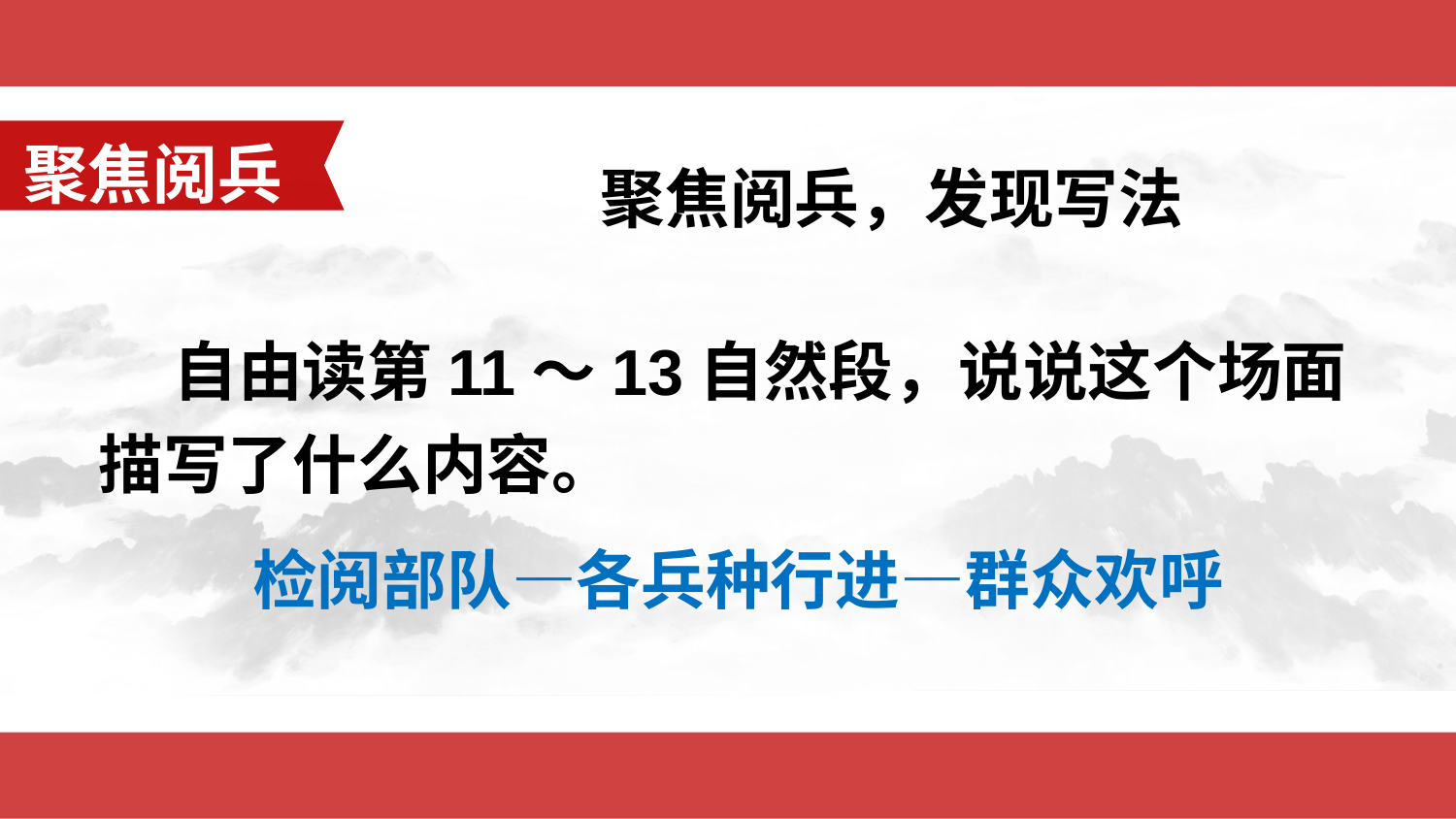

聚焦阅兵

聚焦阅兵，发现写法
    自由读第11～13自然段，说说这个场面描写了什么内容。
检阅部队—各兵种行进—群众欢呼